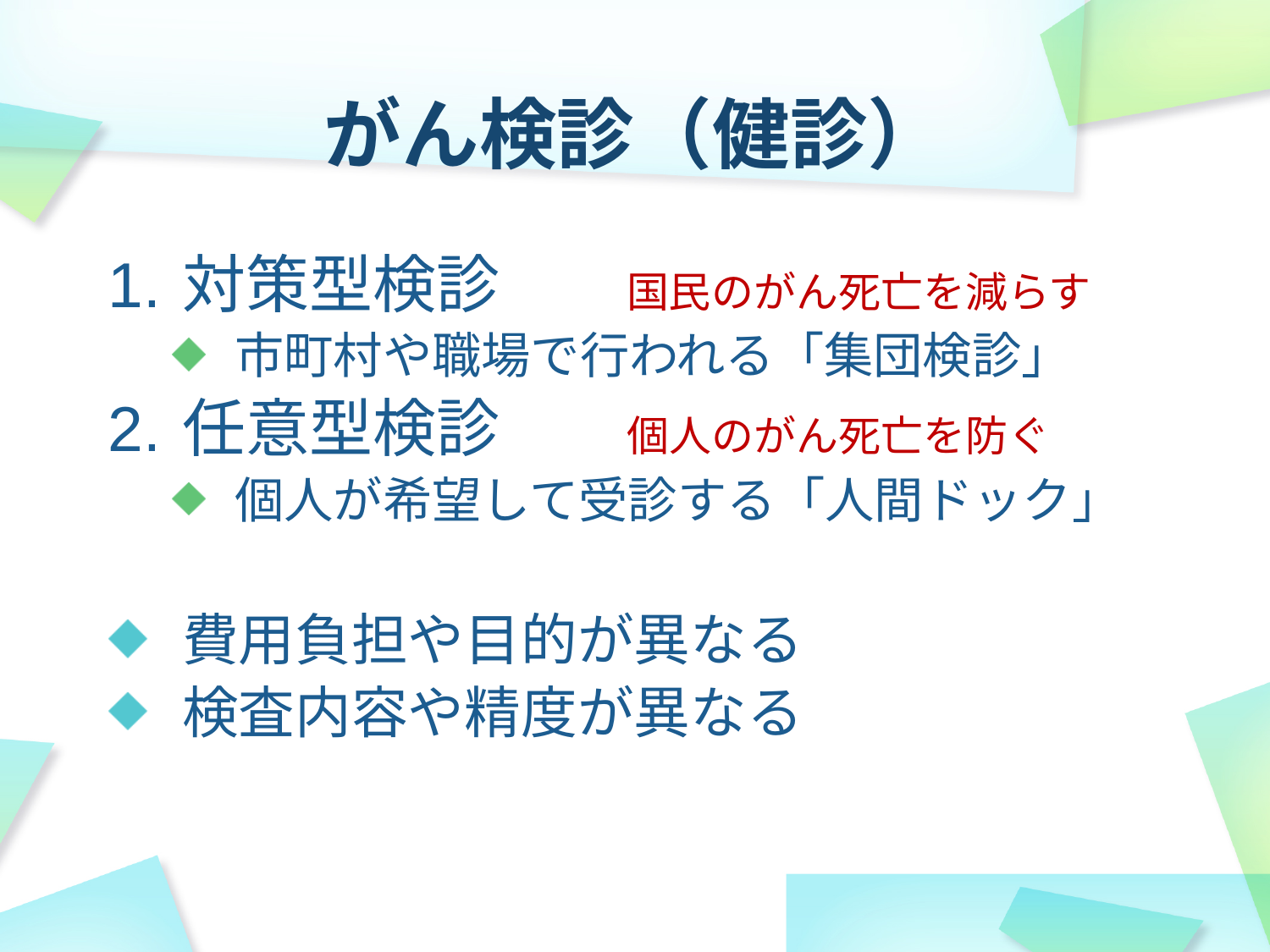

# がん検診（健診）
対策型検診　　国民のがん死亡を減らす
市町村や職場で行われる「集団検診」
任意型検診　　個人のがん死亡を防ぐ
個人が希望して受診する「人間ドック」

費用負担や目的が異なる
検査内容や精度が異なる